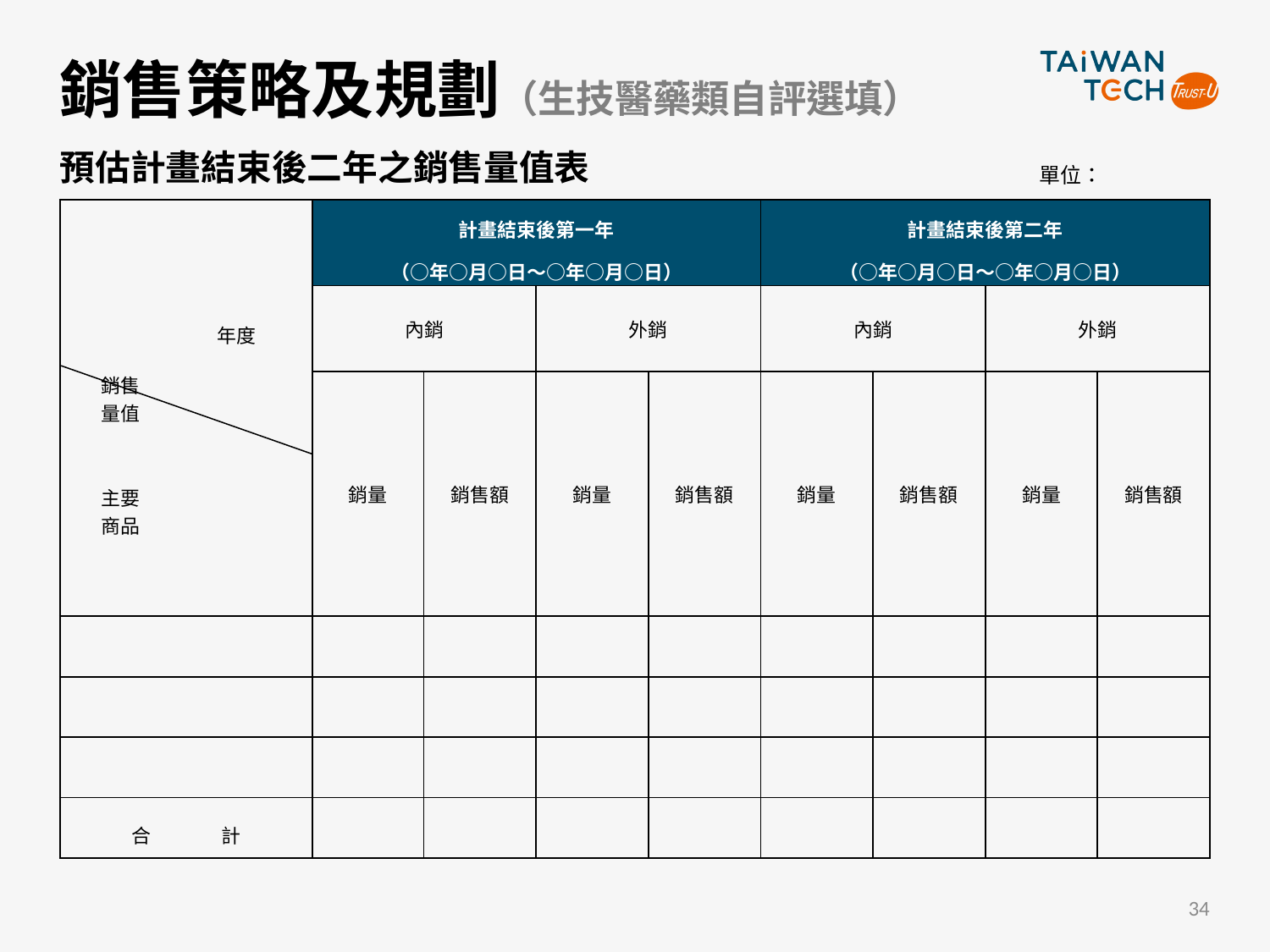

# 銷售策略及規劃（生技醫藥類自評選填）
預估計畫結束後二年之銷售量值表
單位：
| 年度　 　　銷售 　　量值 　　主要 　　商品 | 計畫結束後第一年 （○年○月○日～○年○月○日） |  |  |  | 計畫結束後第二年 （○年○月○日～○年○月○日） |  |  |  |
| --- | --- | --- | --- | --- | --- | --- | --- | --- |
|  | 內銷 |  | 外銷 |  | 內銷 |  | 外銷 |  |
|  | 銷量 | 銷售額 | 銷量 | 銷售額 | 銷量 | 銷售額 | 銷量 | 銷售額 |
|  |  |  |  |  |  |  |  |  |
|  |  |  |  |  |  |  |  |  |
|  |  |  |  |  |  |  |  |  |
| 合 計 |  |  |  |  |  |  |  |  |

34